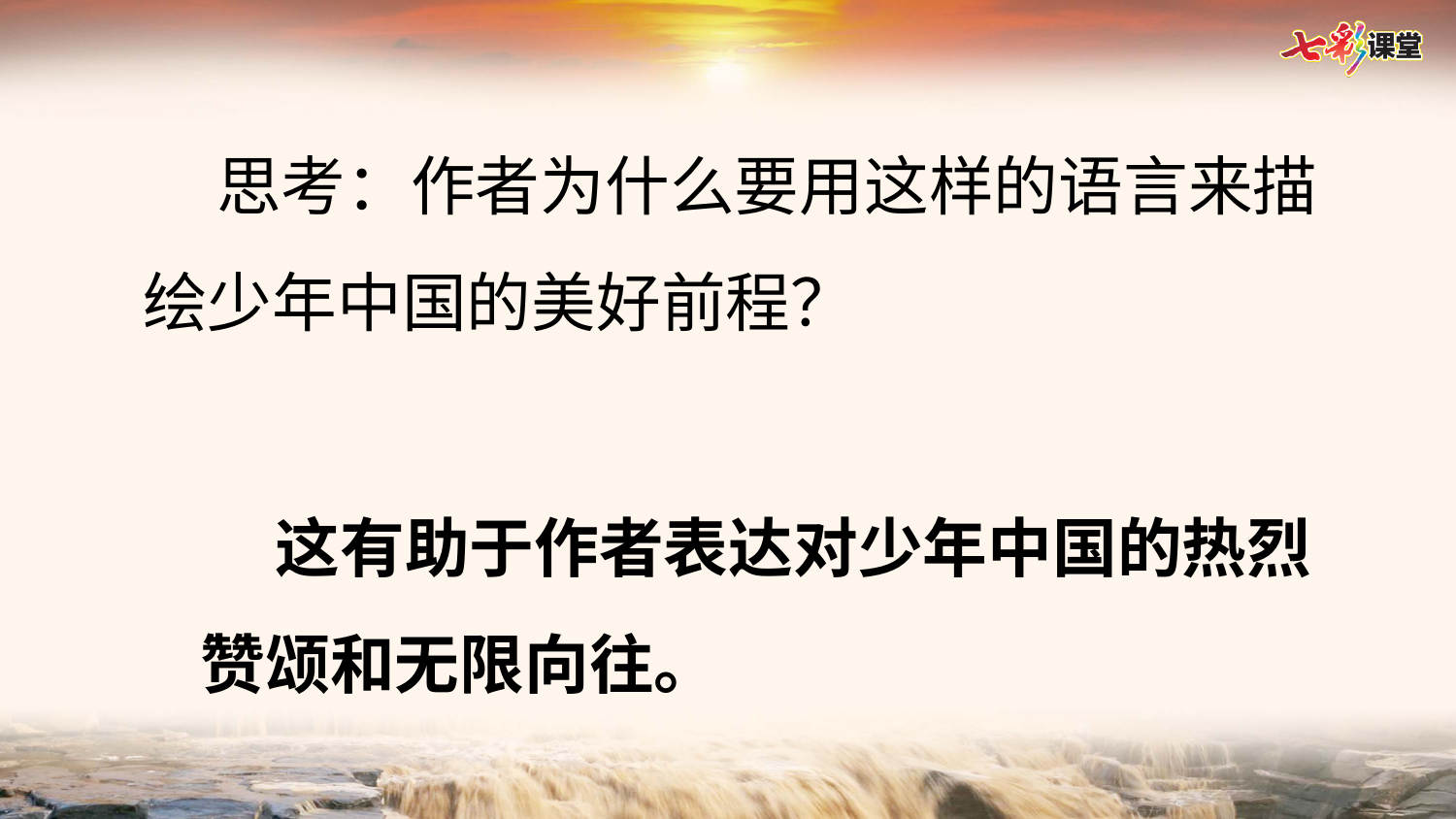

思考：作者为什么要用这样的语言来描绘少年中国的美好前程？
    这有助于作者表达对少年中国的热烈赞颂和无限向往。